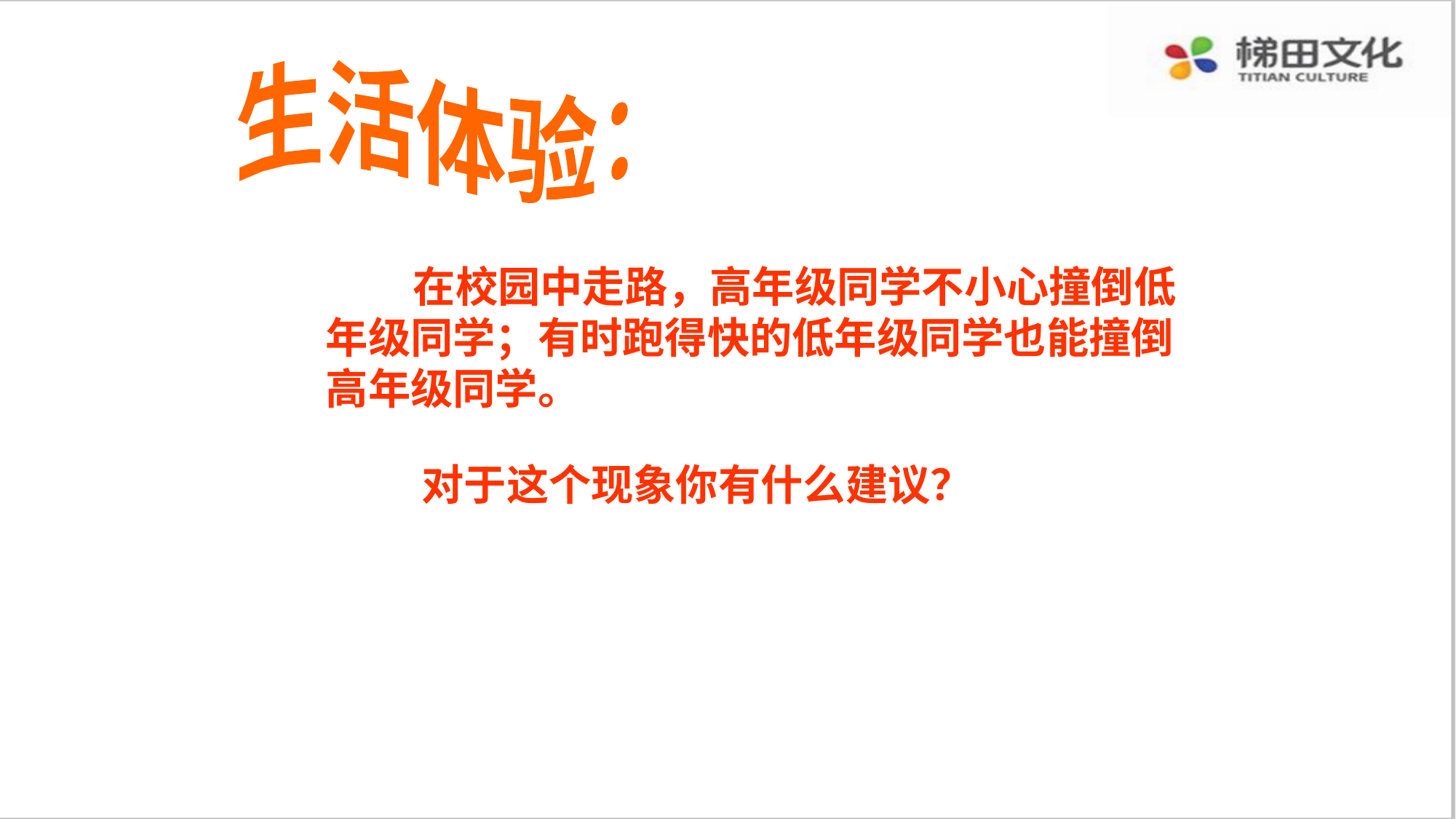

生活体验：
        在校园中走路，高年级同学不小心撞倒低年级同学；有时跑得快的低年级同学也能撞倒高年级同学。
        对于这个现象你有什么建议？